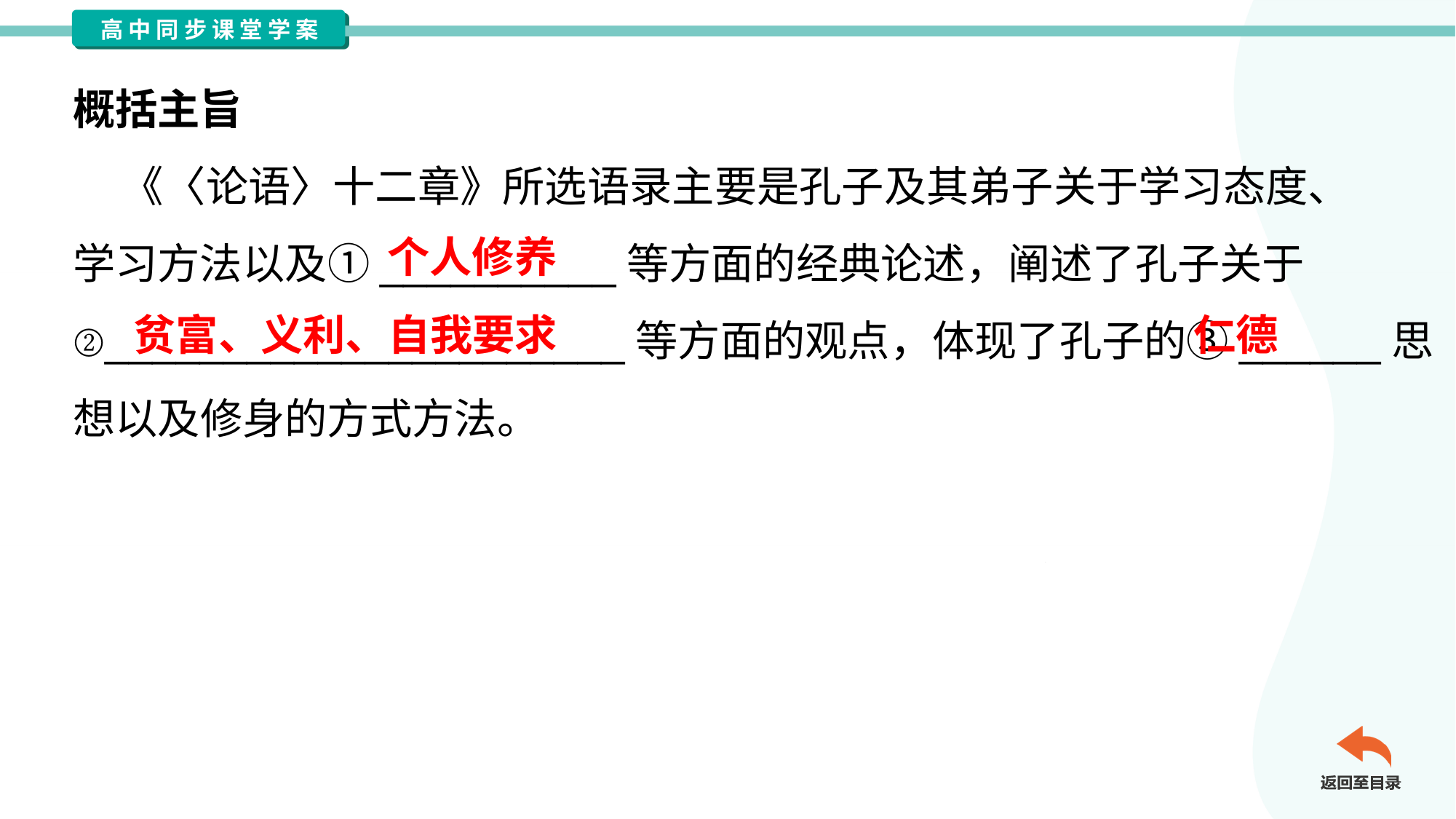

概括主旨
    《〈论语〉十二章》所选语录主要是孔子及其弟子关于学习态度、
学习方法以及①__________等方面的经典论述，阐述了孔子关于
②______________________等方面的观点，体现了孔子的③______思
想以及修身的方式方法。
个人修养
贫富、义利、自我要求
仁德